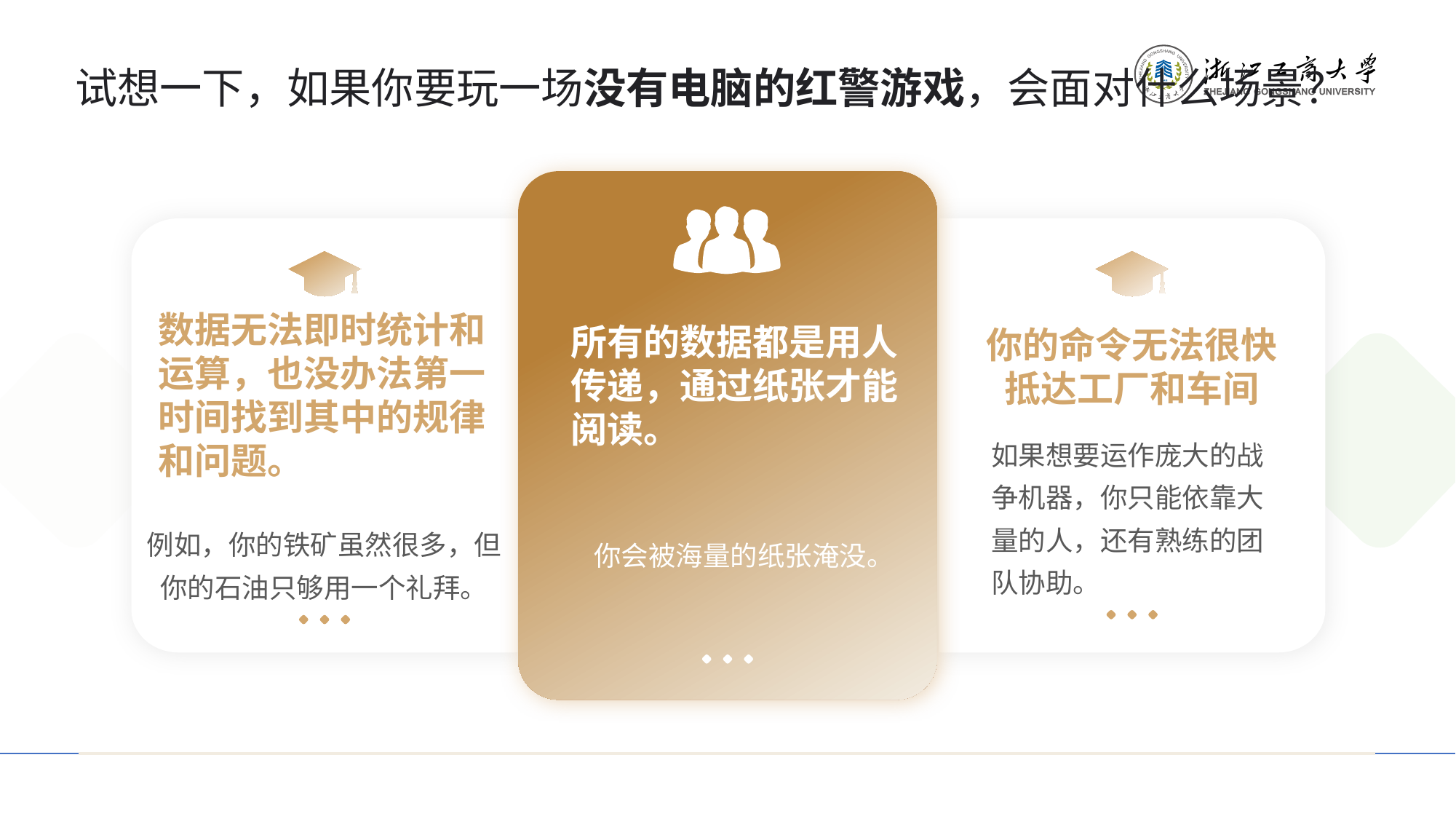

# 试想一下，如果你要玩一场没有电脑的红警游戏，会面对什么场景？

数据无法即时统计和运算，也没办法第一时间找到其中的规律和问题。
所有的数据都是用人传递，通过纸张才能阅读。
你的命令无法很快抵达工厂和车间

如果想要运作庞大的战争机器，你只能依靠大量的人，还有熟练的团队协助。
例如，你的铁矿虽然很多，但你的石油只够用一个礼拜。
你会被海量的纸张淹没。